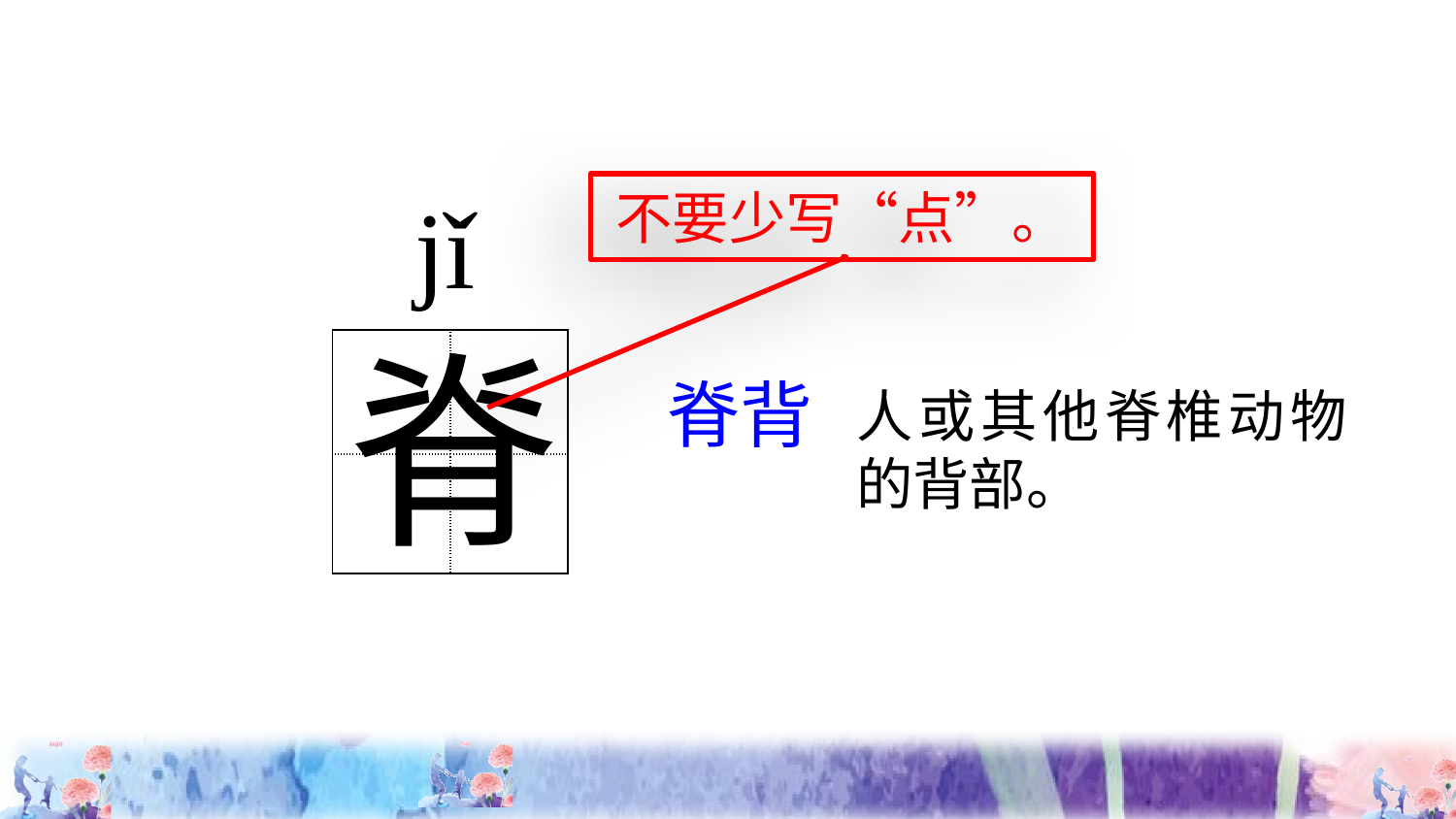

jǐ
不要少写“点”。
脊
|  |  |
| --- | --- |
|  |  |
脊背
人或其他脊椎动物的背部。